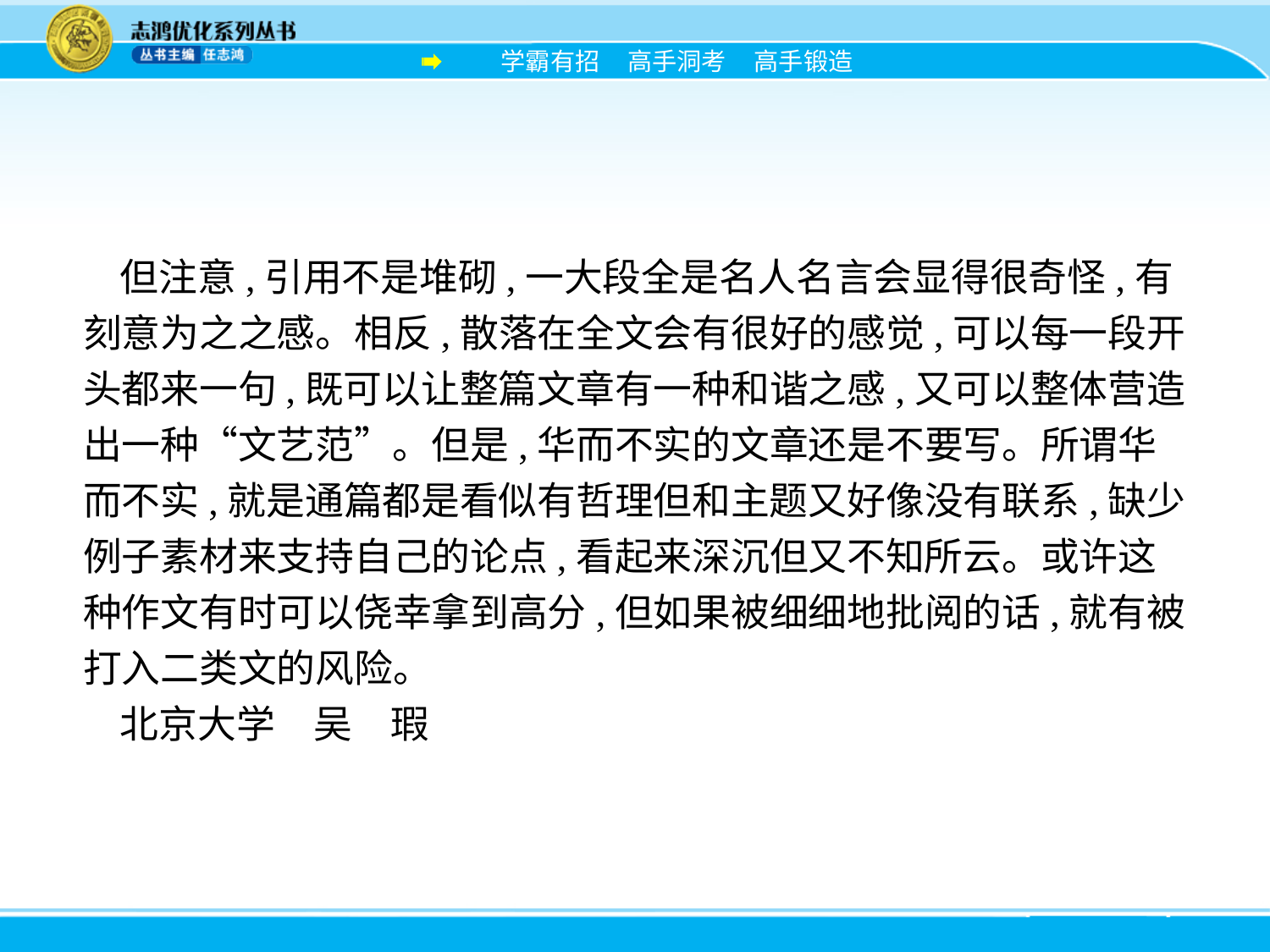

但注意,引用不是堆砌,一大段全是名人名言会显得很奇怪,有刻意为之之感。相反,散落在全文会有很好的感觉,可以每一段开头都来一句,既可以让整篇文章有一种和谐之感,又可以整体营造出一种“文艺范”。但是,华而不实的文章还是不要写。所谓华而不实,就是通篇都是看似有哲理但和主题又好像没有联系,缺少例子素材来支持自己的论点,看起来深沉但又不知所云。或许这种作文有时可以侥幸拿到高分,但如果被细细地批阅的话,就有被打入二类文的风险。
北京大学　吴　瑕